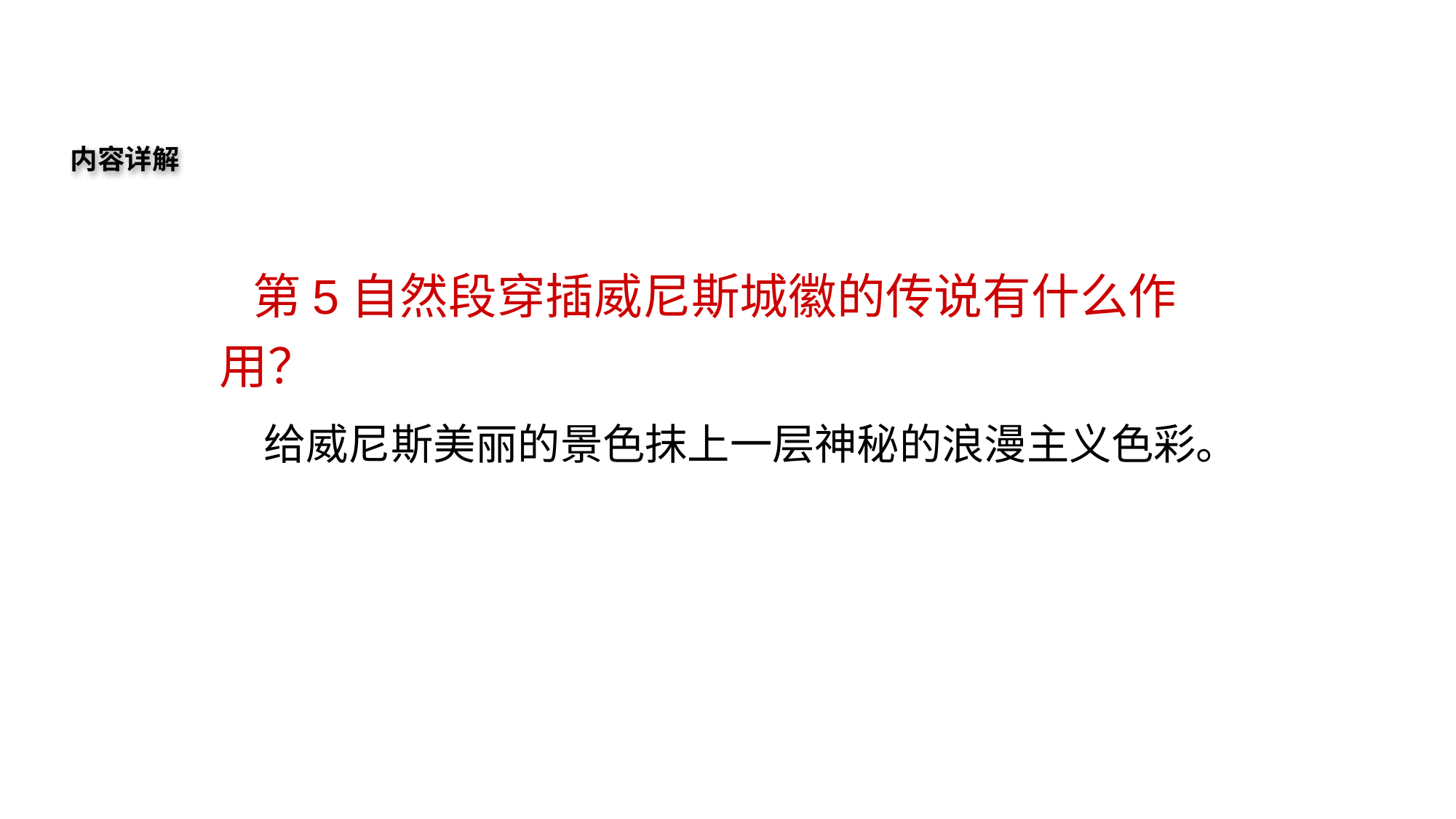

内容详解
  第5自然段穿插威尼斯城徽的传说有什么作用？
       给威尼斯美丽的景色抹上一层神秘的浪漫主义色彩。